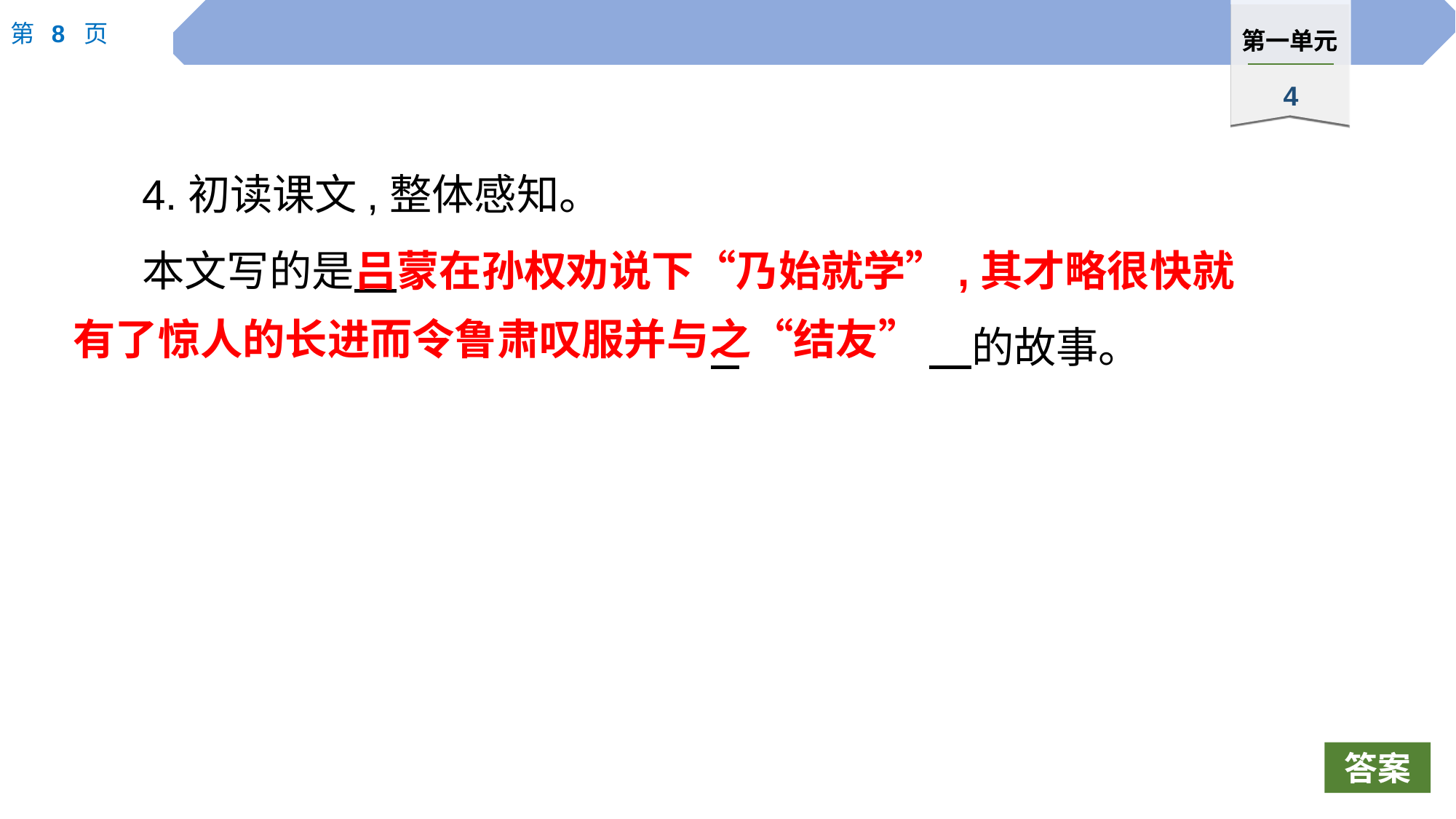

4.初读课文,整体感知。
本文写的是　														   		　的故事。
吕蒙在孙权劝说下“乃始就学”,其才略很快就
有了惊人的长进而令鲁肃叹服并与之“结友”
答案